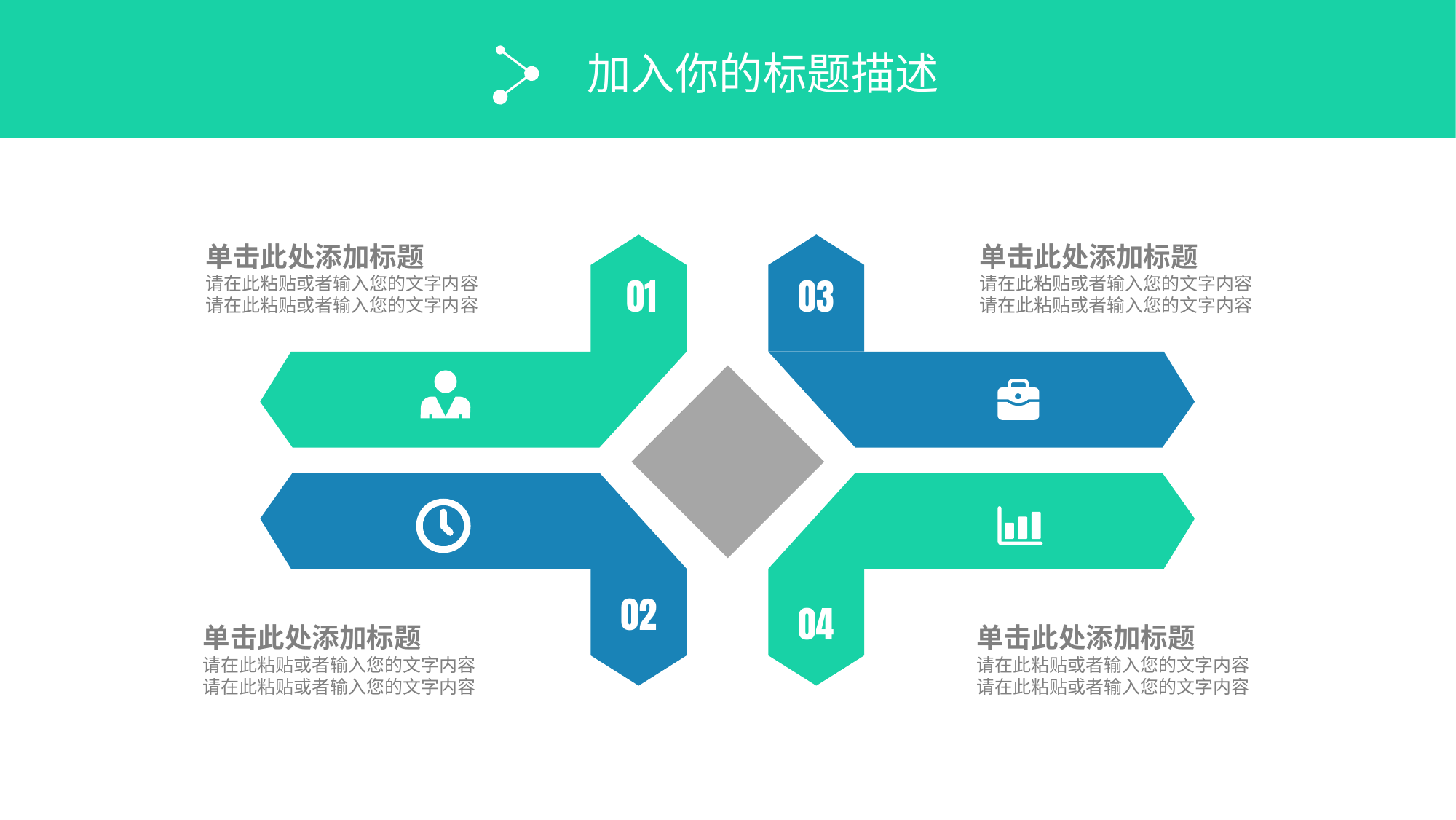

加入你的标题描述

单击此处添加标题
请在此粘贴或者输入您的文字内容
请在此粘贴或者输入您的文字内容
单击此处添加标题
请在此粘贴或者输入您的文字内容
请在此粘贴或者输入您的文字内容

01
03

02
04
单击此处添加标题
请在此粘贴或者输入您的文字内容
请在此粘贴或者输入您的文字内容
单击此处添加标题
请在此粘贴或者输入您的文字内容
请在此粘贴或者输入您的文字内容